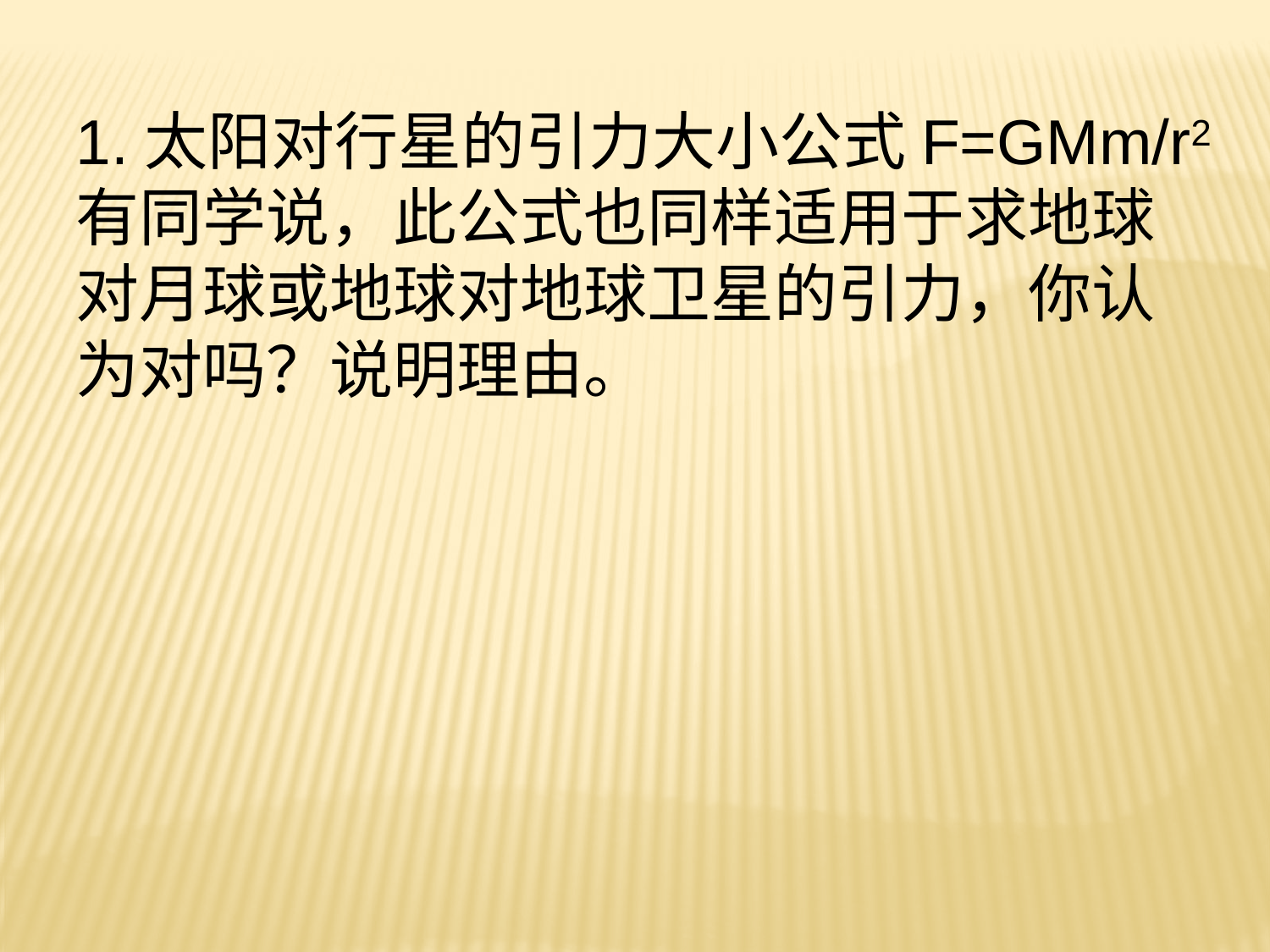

1.太阳对行星的引力大小公式F=GMm/r2有同学说，此公式也同样适用于求地球对月球或地球对地球卫星的引力，你认为对吗？说明理由。